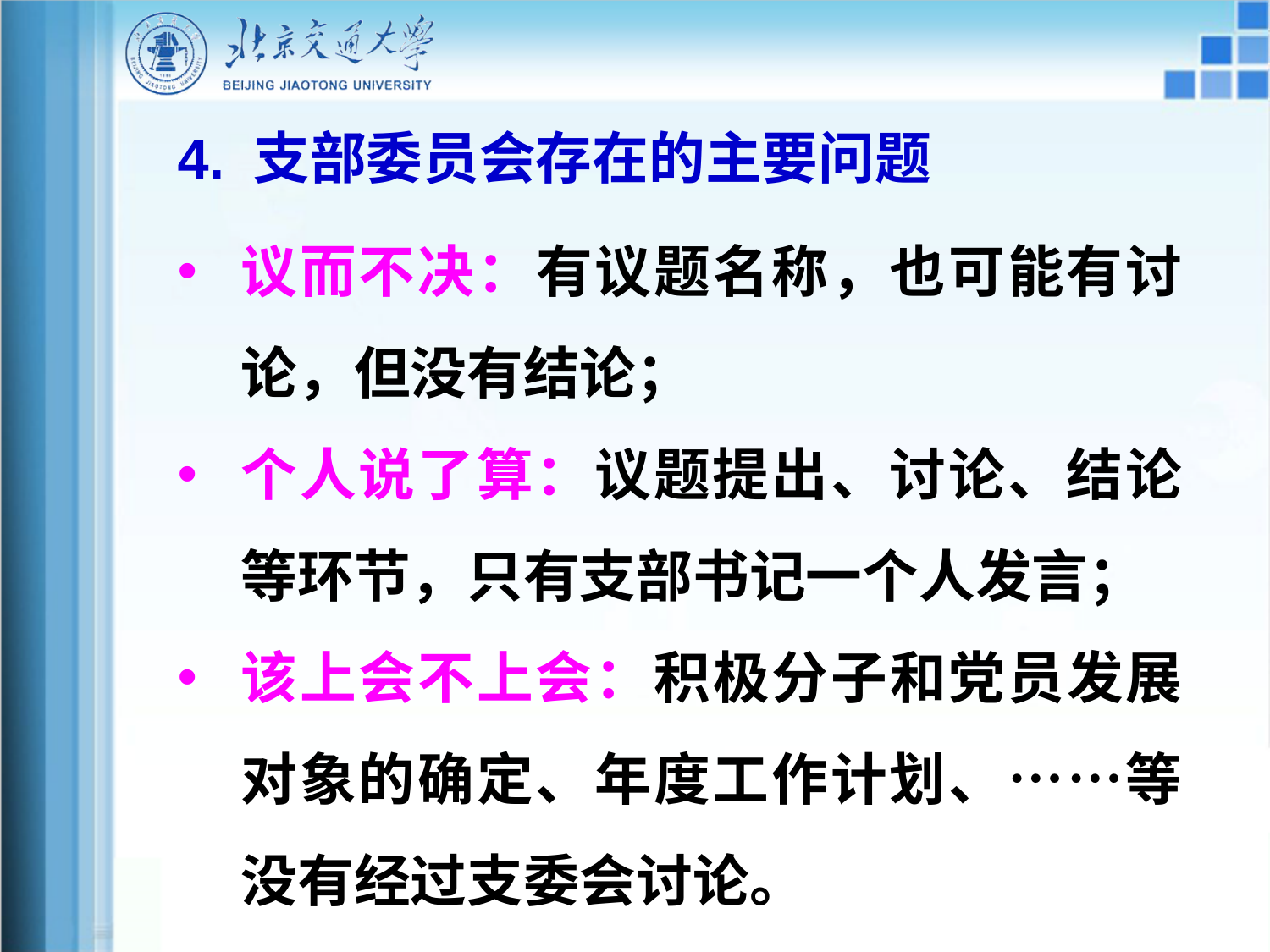

4. 支部委员会存在的主要问题
议而不决：有议题名称，也可能有讨论，但没有结论；
个人说了算：议题提出、讨论、结论等环节，只有支部书记一个人发言；
该上会不上会：积极分子和党员发展对象的确定、年度工作计划、……等没有经过支委会讨论。